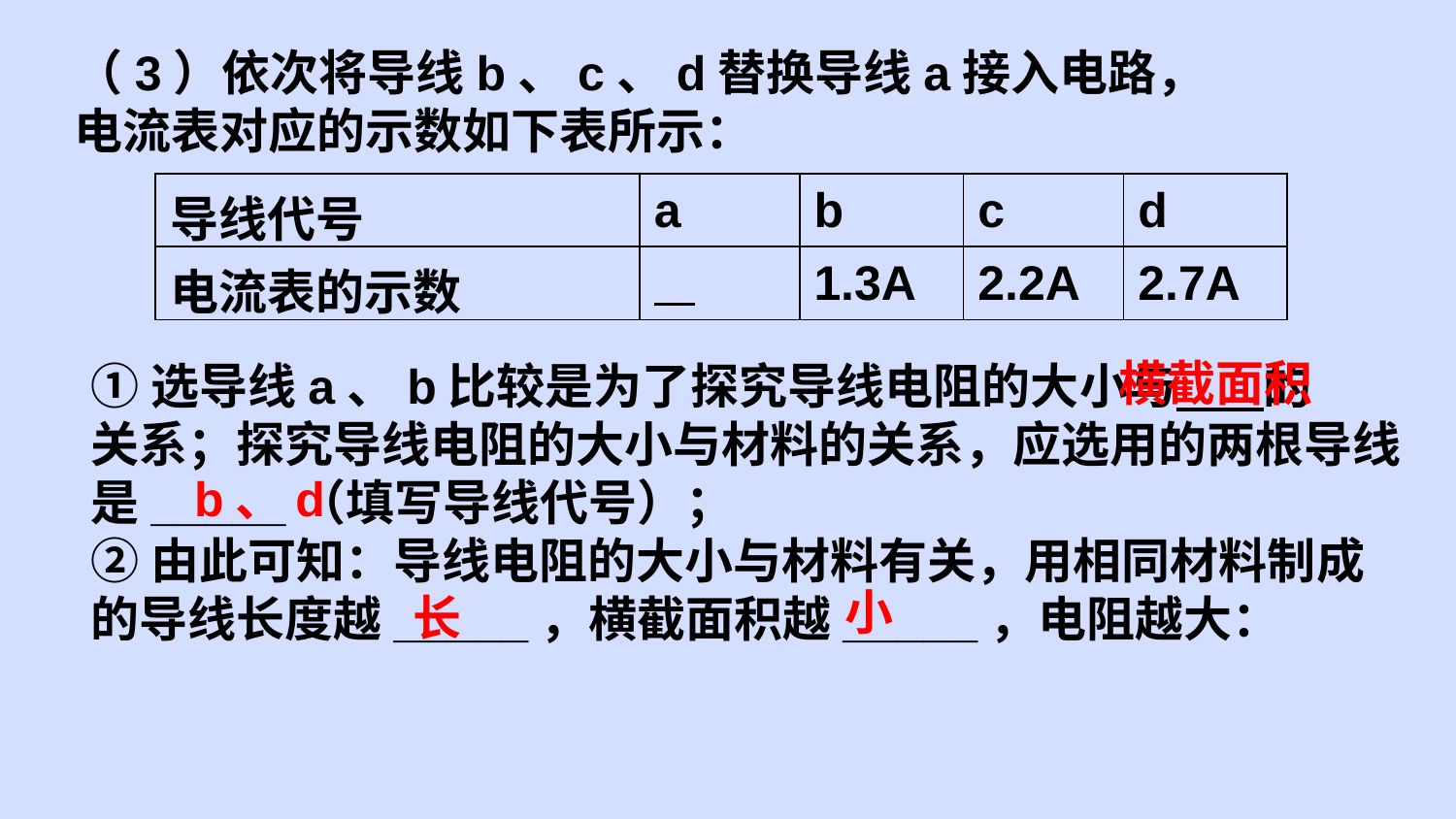

（3）依次将导线b、c、d替换导线a接入电路，
电流表对应的示数如下表所示：
| 导线代号 | a | b | c | d |
| --- | --- | --- | --- | --- |
| 电流表的示数 |  | 1.3A | 2.2A | 2.7A |
横截面积
①选导线a、b比较是为了探究导线电阻的大小与        的
关系；探究导线电阻的大小与材料的关系，应选用的两根导线是_____（填写导线代号）；
②由此可知：导线电阻的大小与材料有关，用相同材料制成的导线长度越_____，横截面积越_____，电阻越大：
b、d
小
长